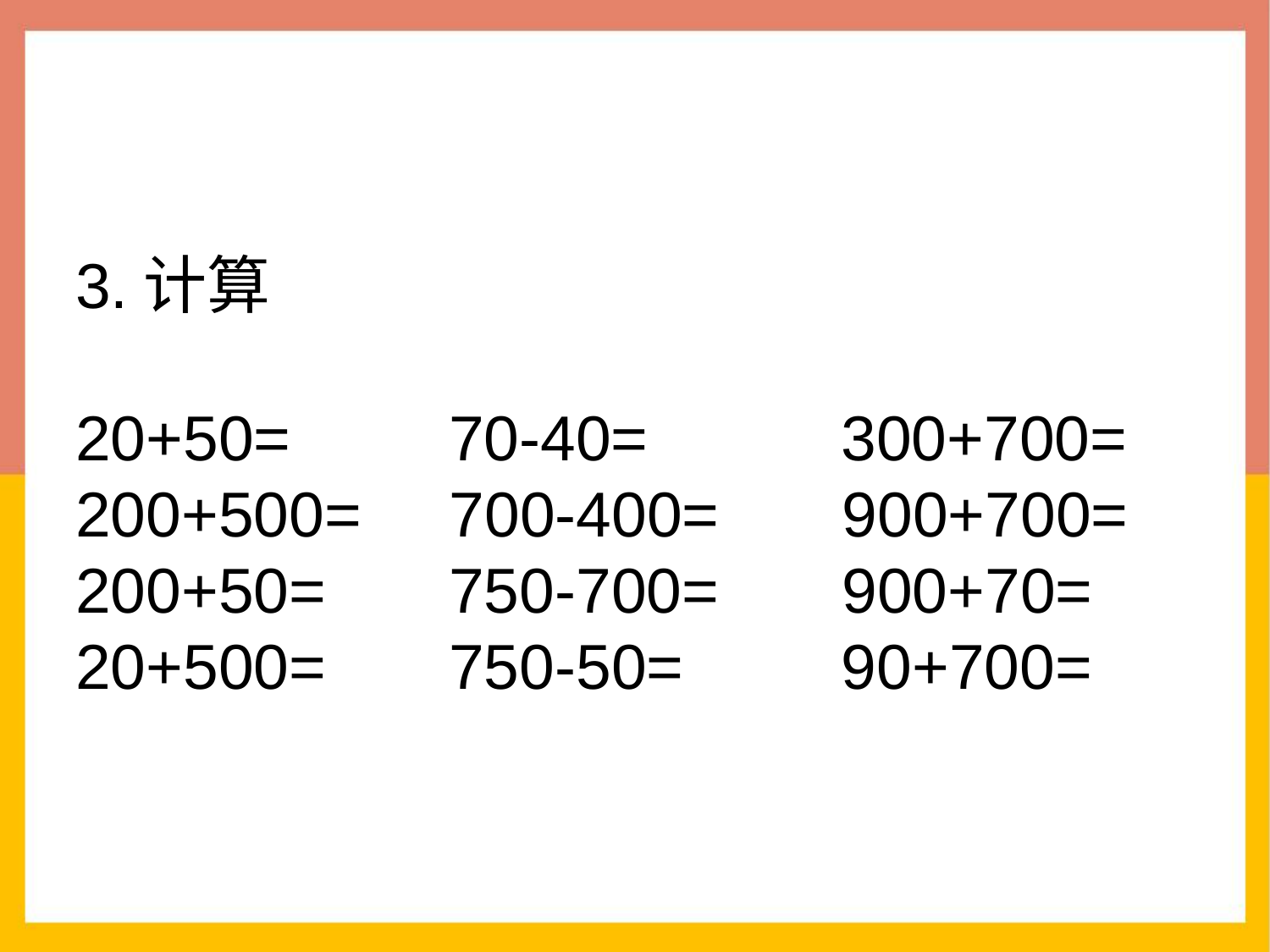

3.计算

20+50=         70-40=           300+700=
200+500=     700-400=       900+700=
200+50=       750-700=       900+70=
20+500=       750-50=         90+700=